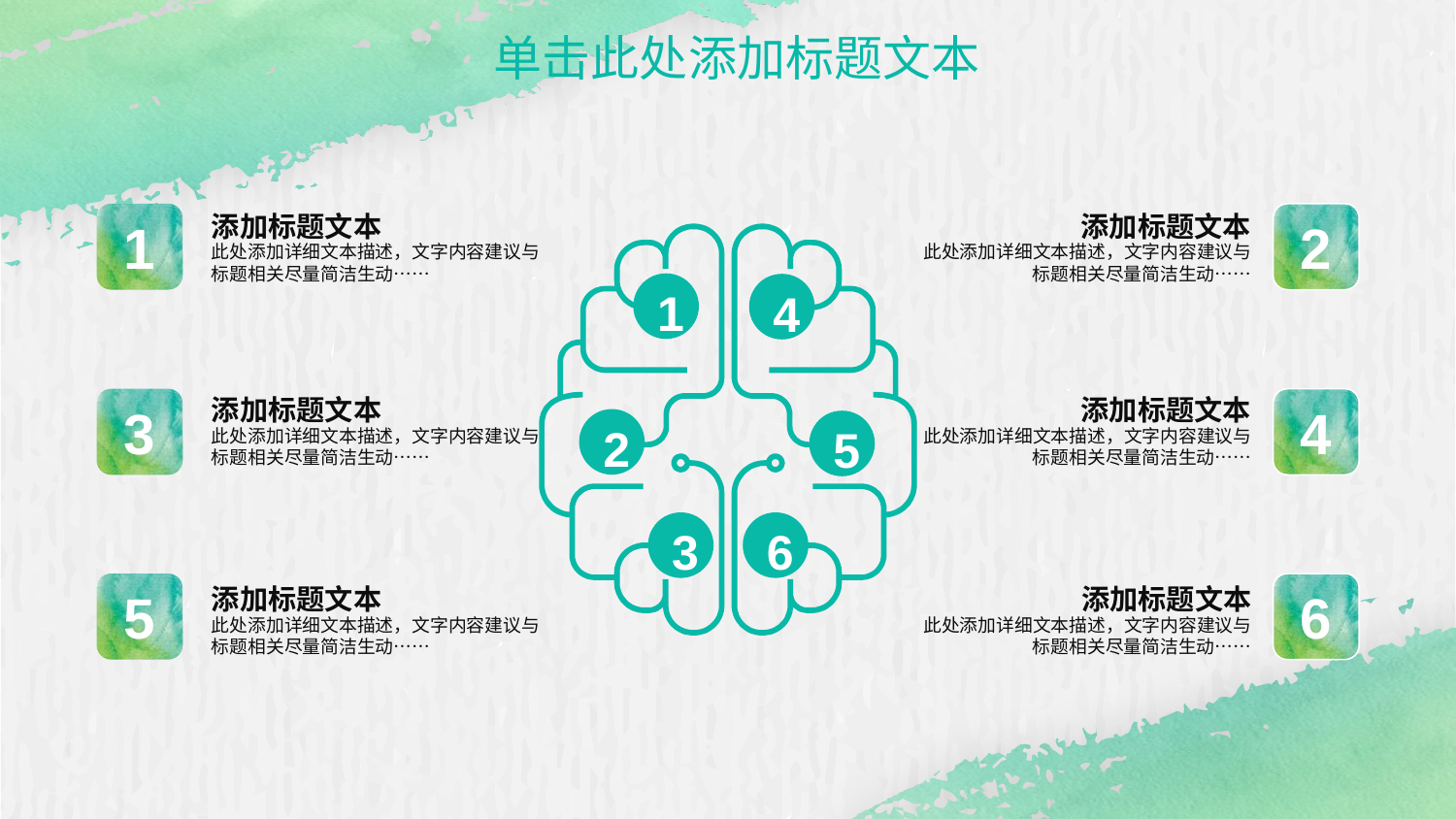

单击此处添加标题文本
1
2
添加标题文本
此处添加详细文本描述，文字内容建议与标题相关尽量简洁生动……

添加标题文本
此处添加详细文本描述，文字内容建议与标题相关尽量简洁生动……

1
4
2
5
3
6
3
添加标题文本
此处添加详细文本描述，文字内容建议与标题相关尽量简洁生动……

添加标题文本
此处添加详细文本描述，文字内容建议与标题相关尽量简洁生动……

4

5
6
添加标题文本
此处添加详细文本描述，文字内容建议与标题相关尽量简洁生动……

添加标题文本
此处添加详细文本描述，文字内容建议与标题相关尽量简洁生动……